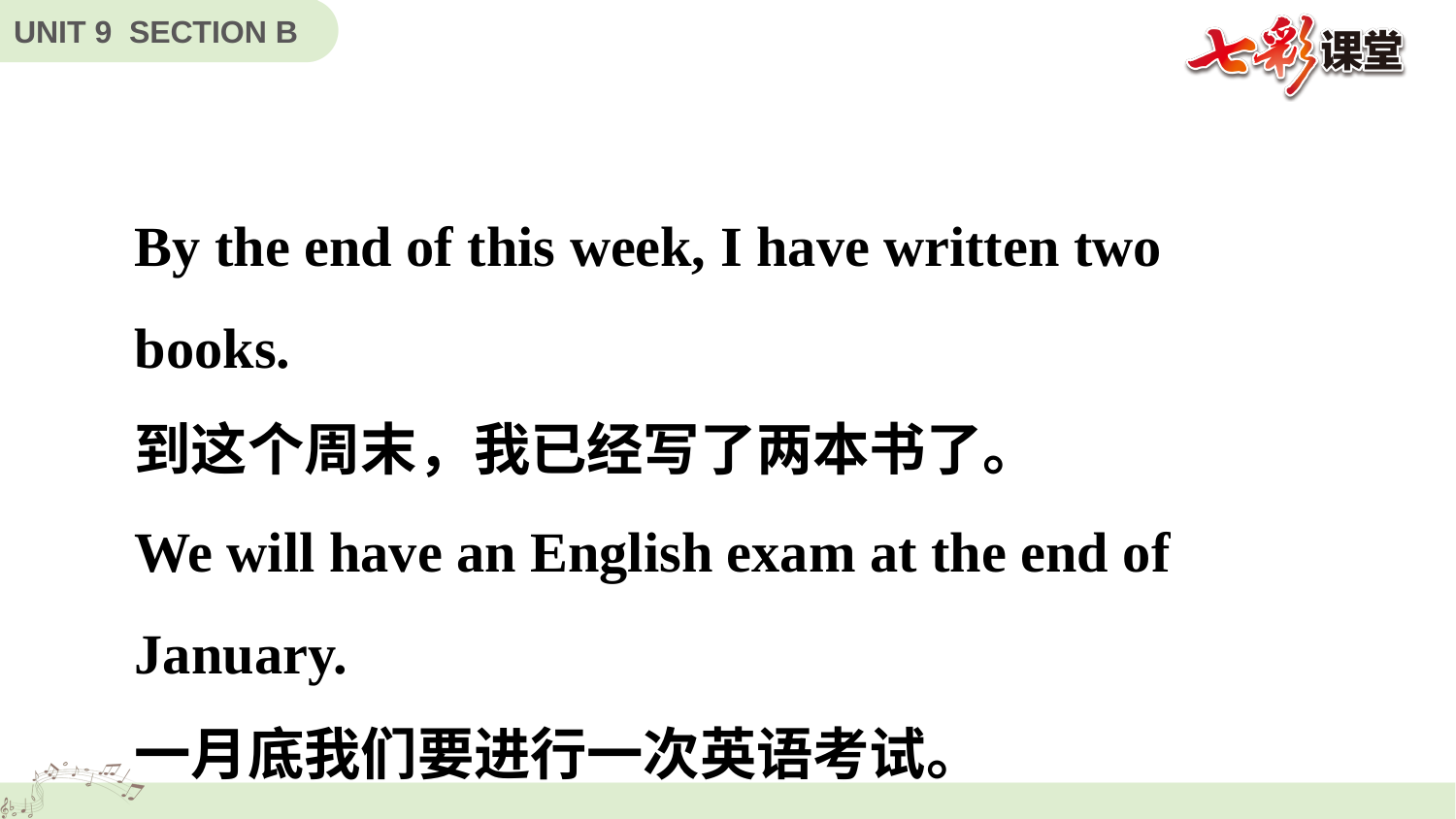

By the end of this week, I have written two books.
到这个周末，我已经写了两本书了。
We will have an English exam at the end of January.
一月底我们要进行一次英语考试。